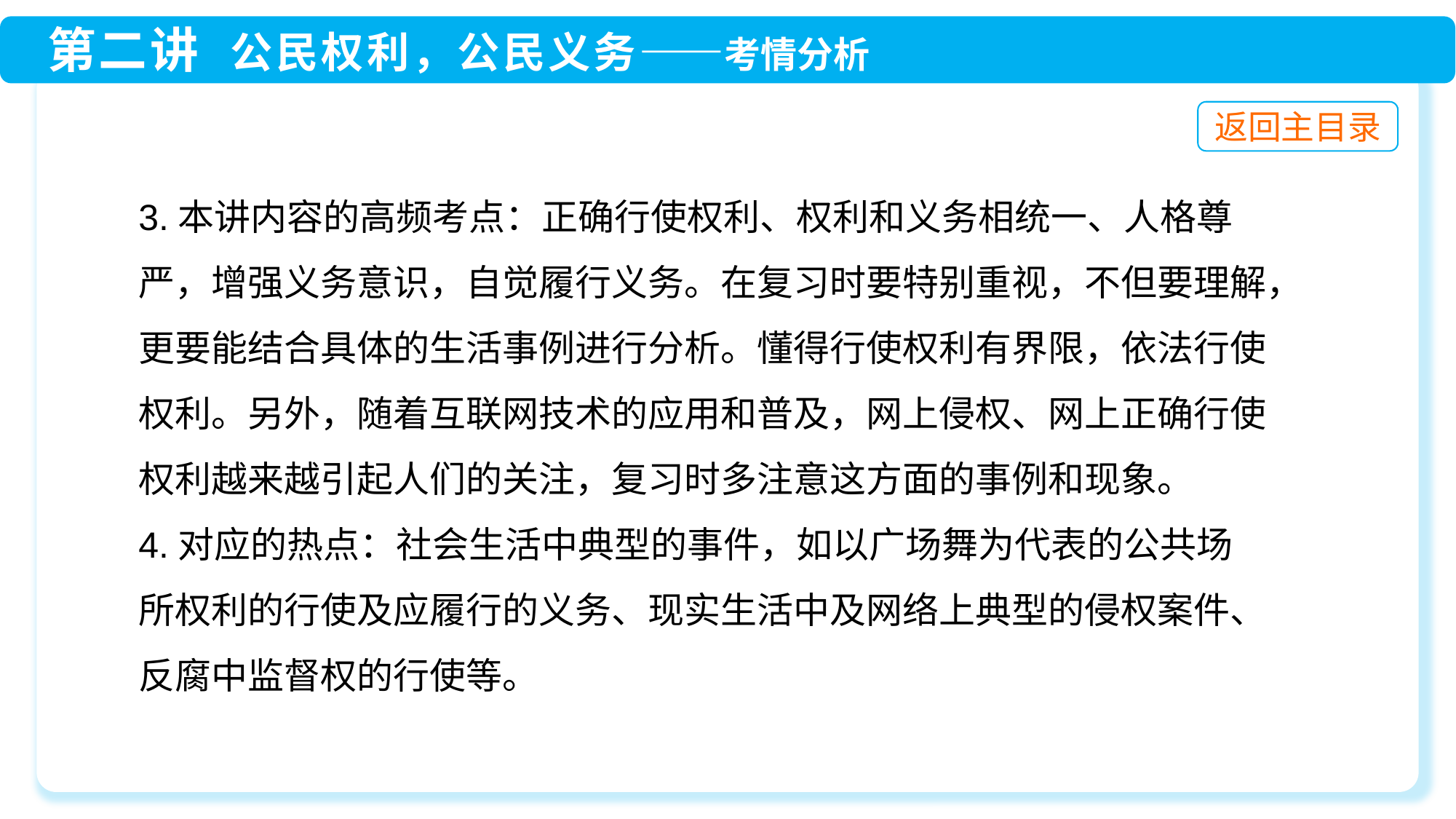

3.本讲内容的高频考点：正确行使权利、权利和义务相统一、人格尊严，增强义务意识，自觉履行义务。在复习时要特别重视，不但要理解，更要能结合具体的生活事例进行分析。懂得行使权利有界限，依法行使权利。另外，随着互联网技术的应用和普及，网上侵权、网上正确行使权利越来越引起人们的关注，复习时多注意这方面的事例和现象。
4.对应的热点：社会生活中典型的事件，如以广场舞为代表的公共场所权利的行使及应履行的义务、现实生活中及网络上典型的侵权案件、反腐中监督权的行使等。